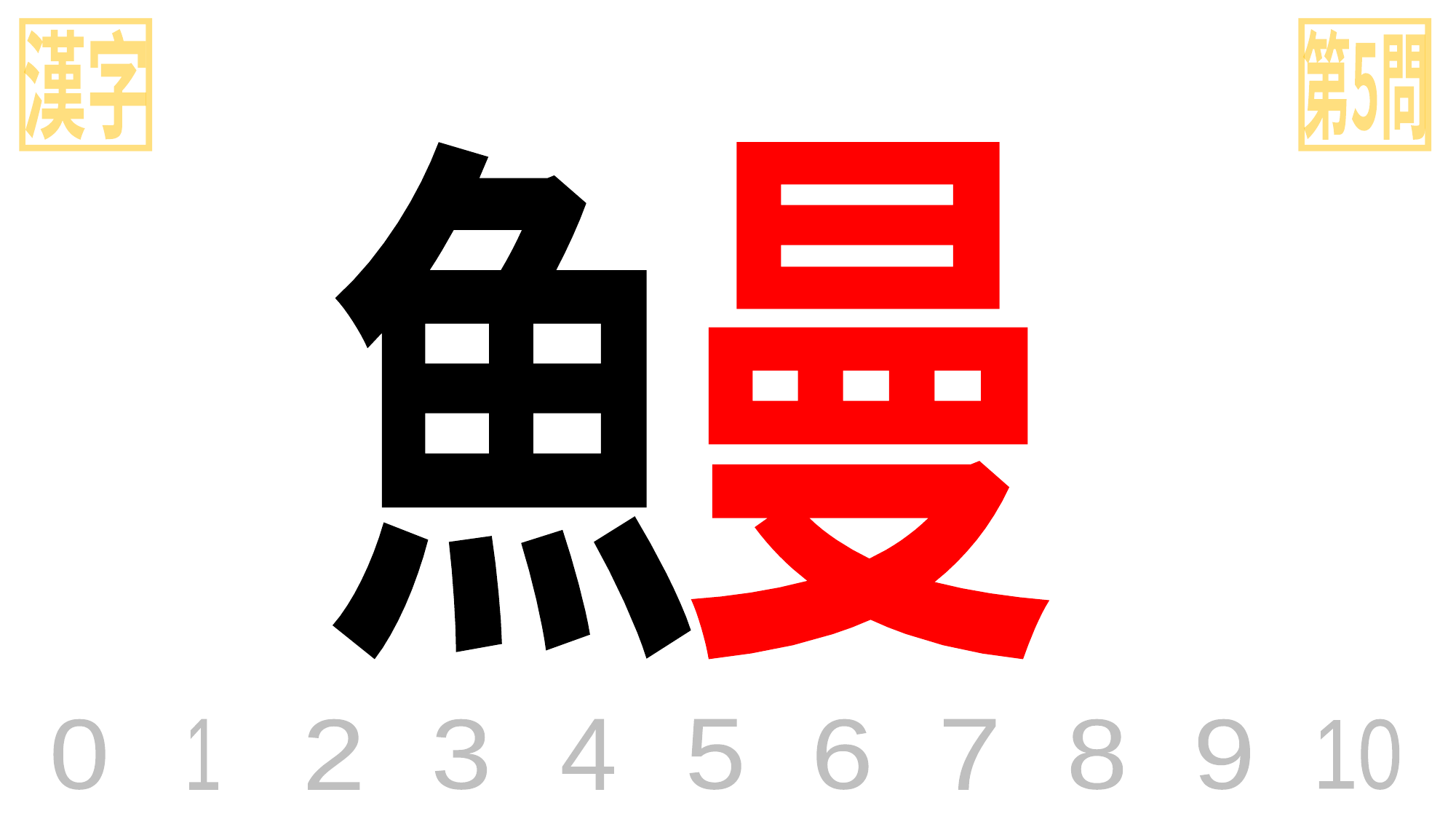

漢字

第5問
魚
曼
0
1
2
3
4
5
6
7
8
9
10